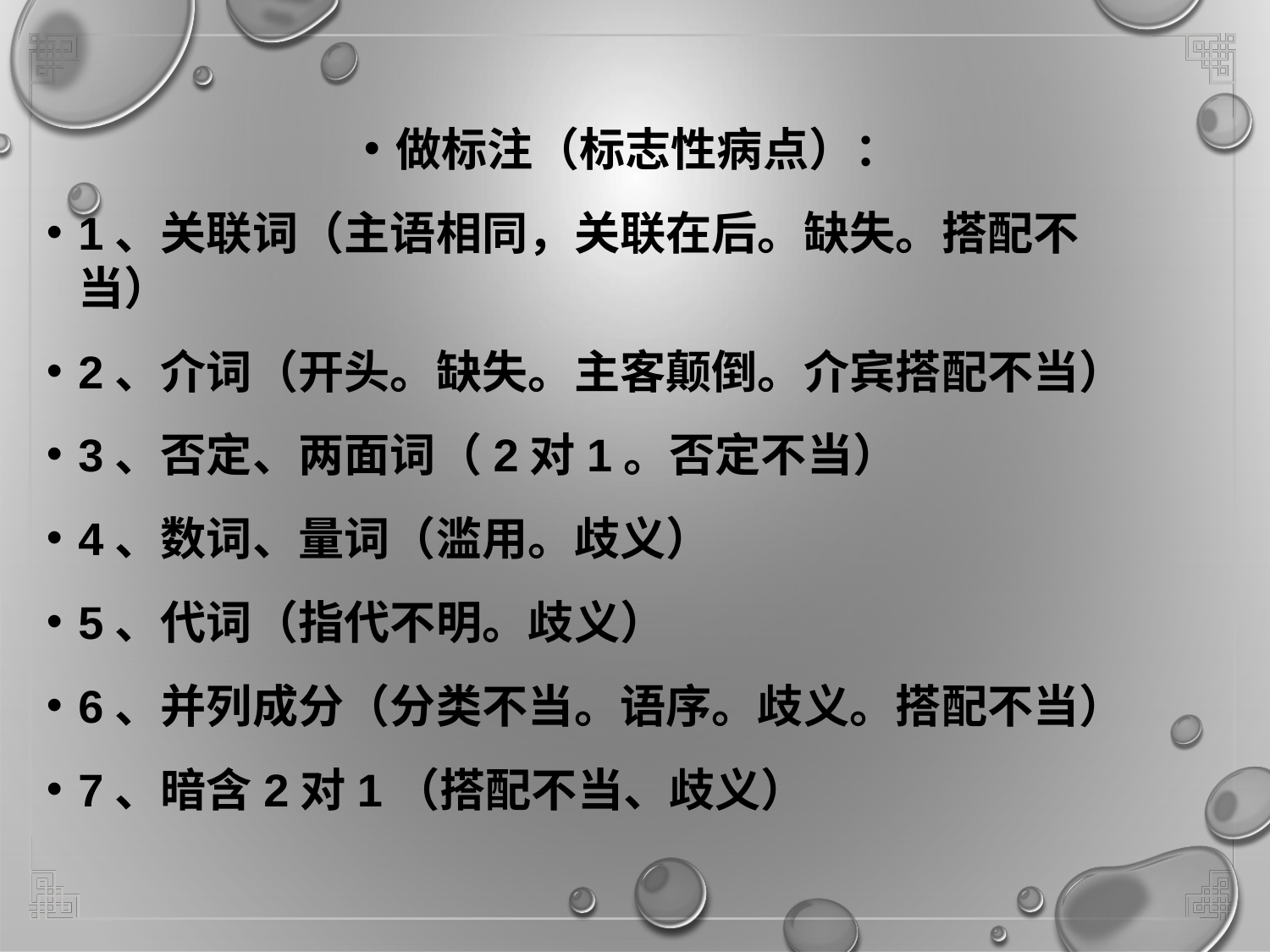

做标注（标志性病点）：
1、关联词（主语相同，关联在后。缺失。搭配不当）
2、介词（开头。缺失。主客颠倒。介宾搭配不当）
3、否定、两面词（2对1。否定不当）
4、数词、量词（滥用。歧义）
5、代词（指代不明。歧义）
6、并列成分（分类不当。语序。歧义。搭配不当）
7、暗含2对1（搭配不当、歧义）